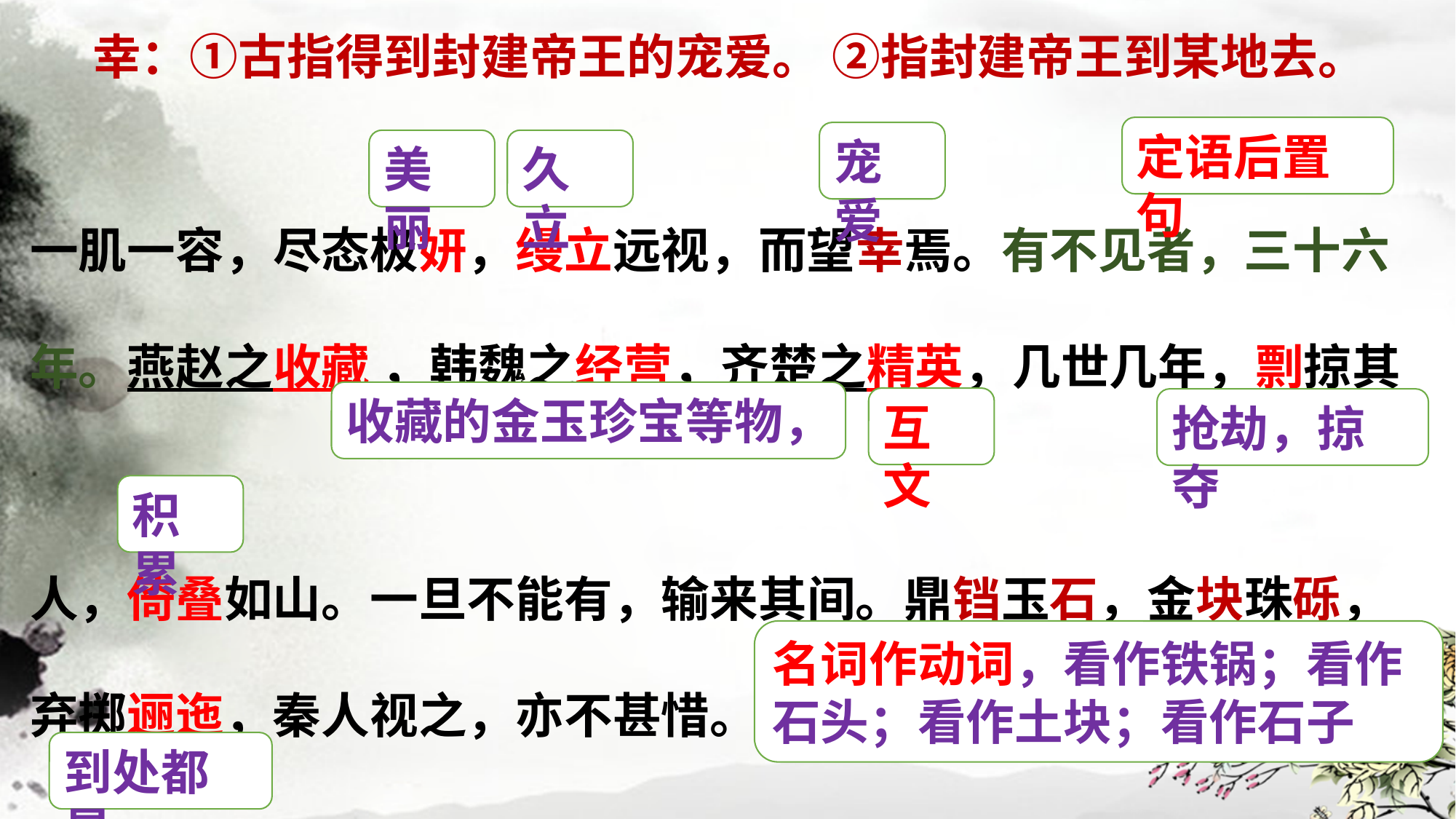

幸：①古指得到封建帝王的宠爱。 ②指封建帝王到某地去。
定语后置句
宠爱
美丽
久立
一肌一容，尽态极妍，缦立远视，而望幸焉。有不见者，三十六年。燕赵之收藏 ，韩魏之经营，齐楚之精英，几世几年，剽掠其

人，倚叠如山。一旦不能有，输来其间。鼎铛玉石，金块珠砾，弃掷逦迤，秦人视之，亦不甚惜。

收藏的金玉珍宝等物，
互文
抢劫，掠夺
积累
名词作动词，看作铁锅；看作石头；看作土块；看作石子
到处都是